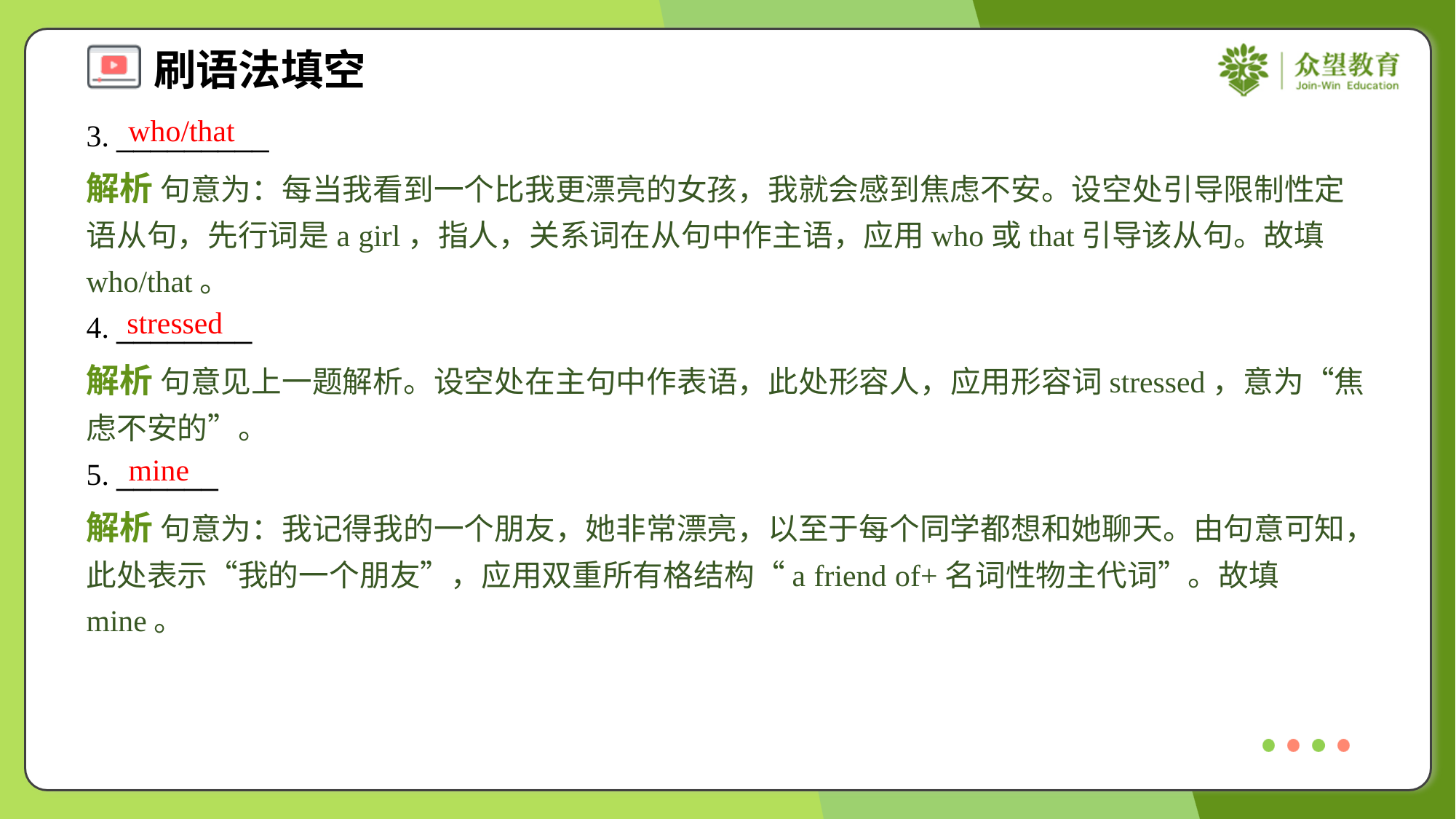

who/that
3. _________
解析 句意为：每当我看到一个比我更漂亮的女孩，我就会感到焦虑不安。设空处引导限制性定语从句，先行词是a girl，指人，关系词在从句中作主语，应用who或that引导该从句。故填who/that。
stressed
4. ________
解析 句意见上一题解析。设空处在主句中作表语，此处形容人，应用形容词stressed，意为“焦虑不安的”。
mine
5. ______
解析 句意为：我记得我的一个朋友，她非常漂亮，以至于每个同学都想和她聊天。由句意可知，此处表示“我的一个朋友”，应用双重所有格结构“a friend of+名词性物主代词”。故填mine。